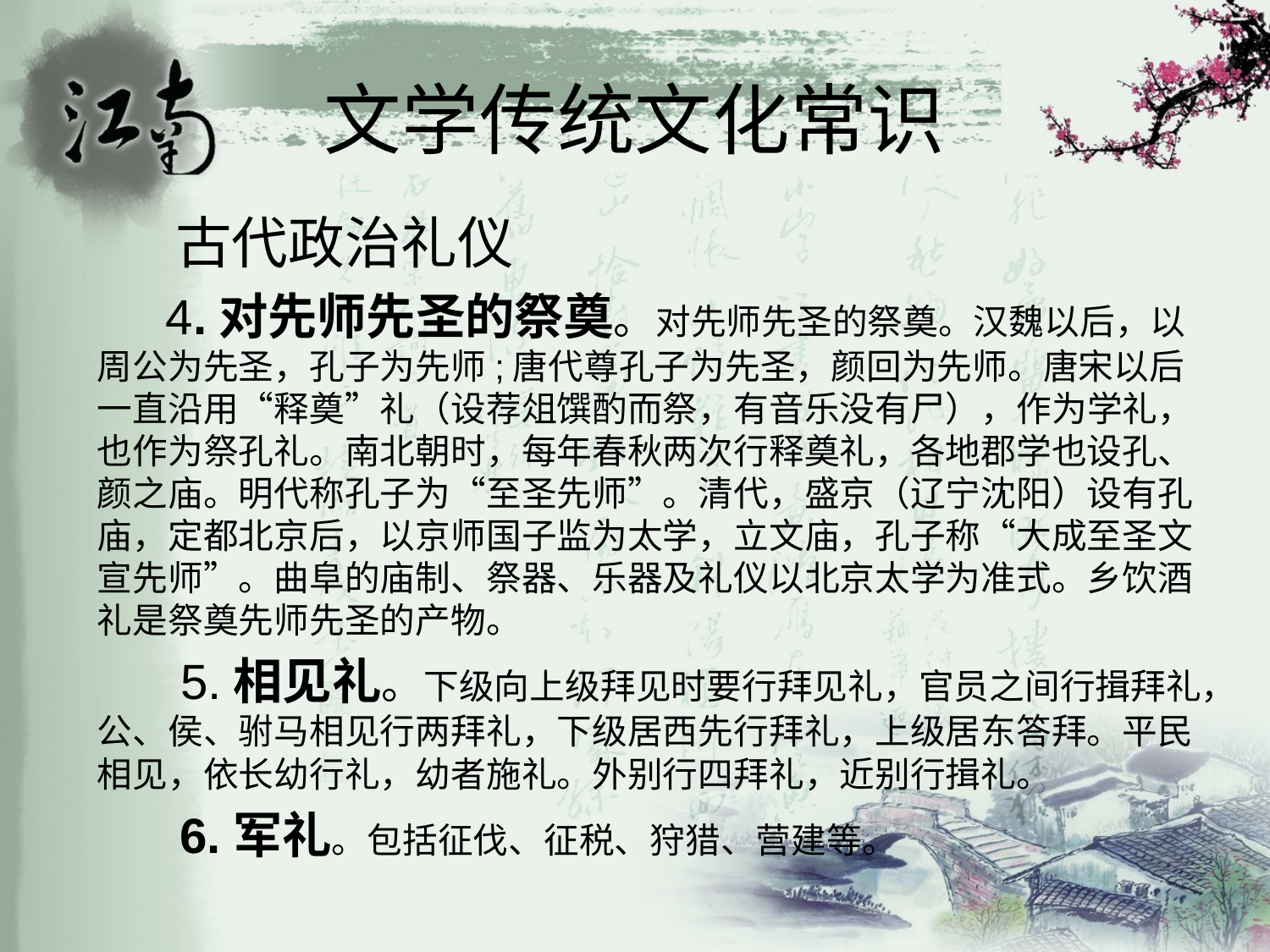

# 文学传统文化常识
      古代政治礼仪
       4.对先师先圣的祭奠。对先师先圣的祭奠。汉魏以后，以周公为先圣，孔子为先师;唐代尊孔子为先圣，颜回为先师。唐宋以后一直沿用“释奠”礼（设荐俎馔酌而祭，有音乐没有尸），作为学礼，也作为祭孔礼。南北朝时，每年春秋两次行释奠礼，各地郡学也设孔、颜之庙。明代称孔子为“至圣先师”。清代，盛京（辽宁沈阳）设有孔庙，定都北京后，以京师国子监为太学，立文庙，孔子称“大成至圣文宣先师”。曲阜的庙制、祭器、乐器及礼仪以北京太学为准式。乡饮酒礼是祭奠先师先圣的产物。
       5.相见礼。下级向上级拜见时要行拜见礼，官员之间行揖拜礼，公、侯、驸马相见行两拜礼，下级居西先行拜礼，上级居东答拜。平民相见，依长幼行礼，幼者施礼。外别行四拜礼，近别行揖礼。
      6.军礼。包括征伐、征税、狩猎、营建等。